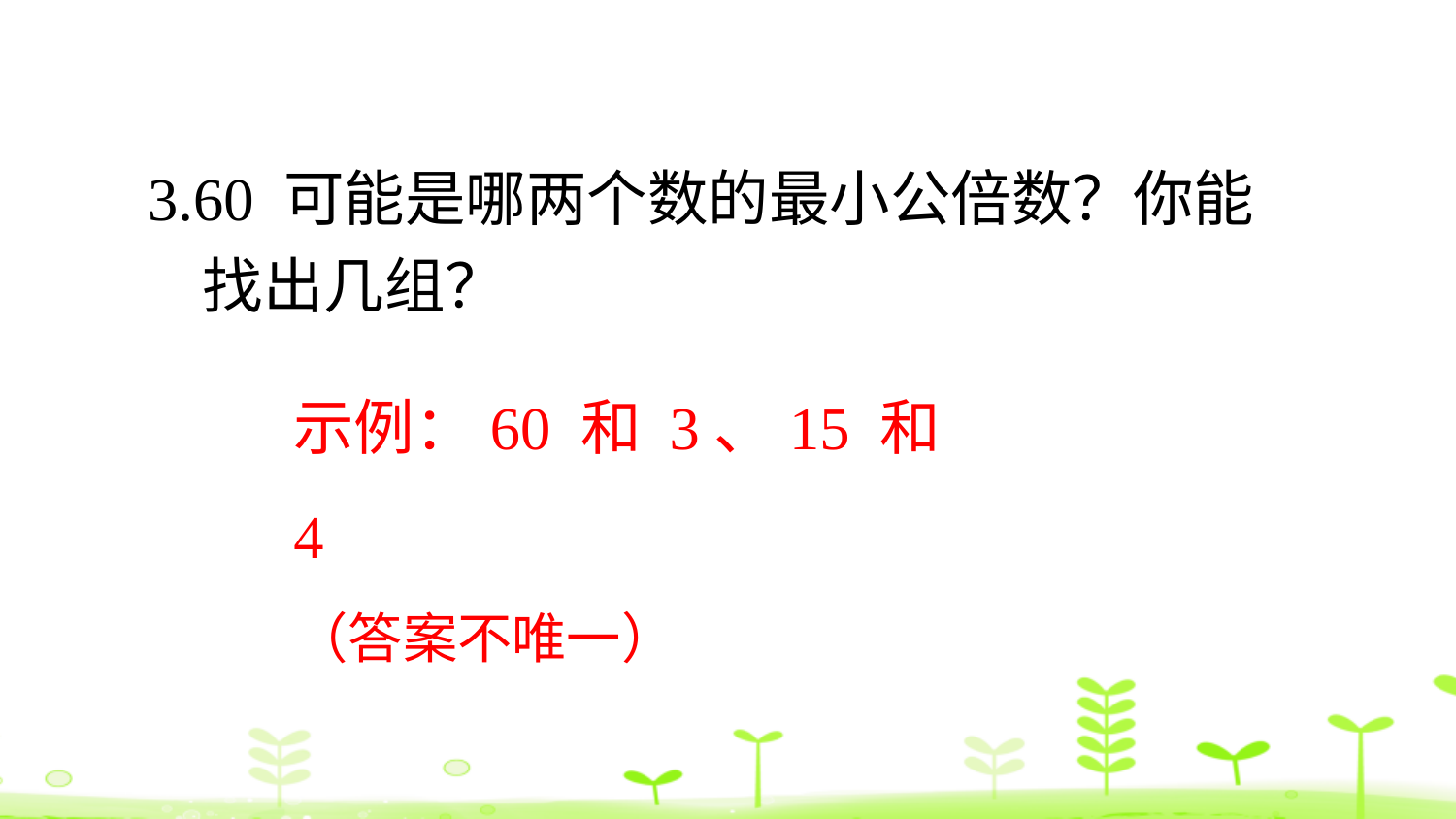

3.60 可能是哪两个数的最小公倍数？你能
   找出几组？
示例：60 和 3、15 和 4
（答案不唯一）